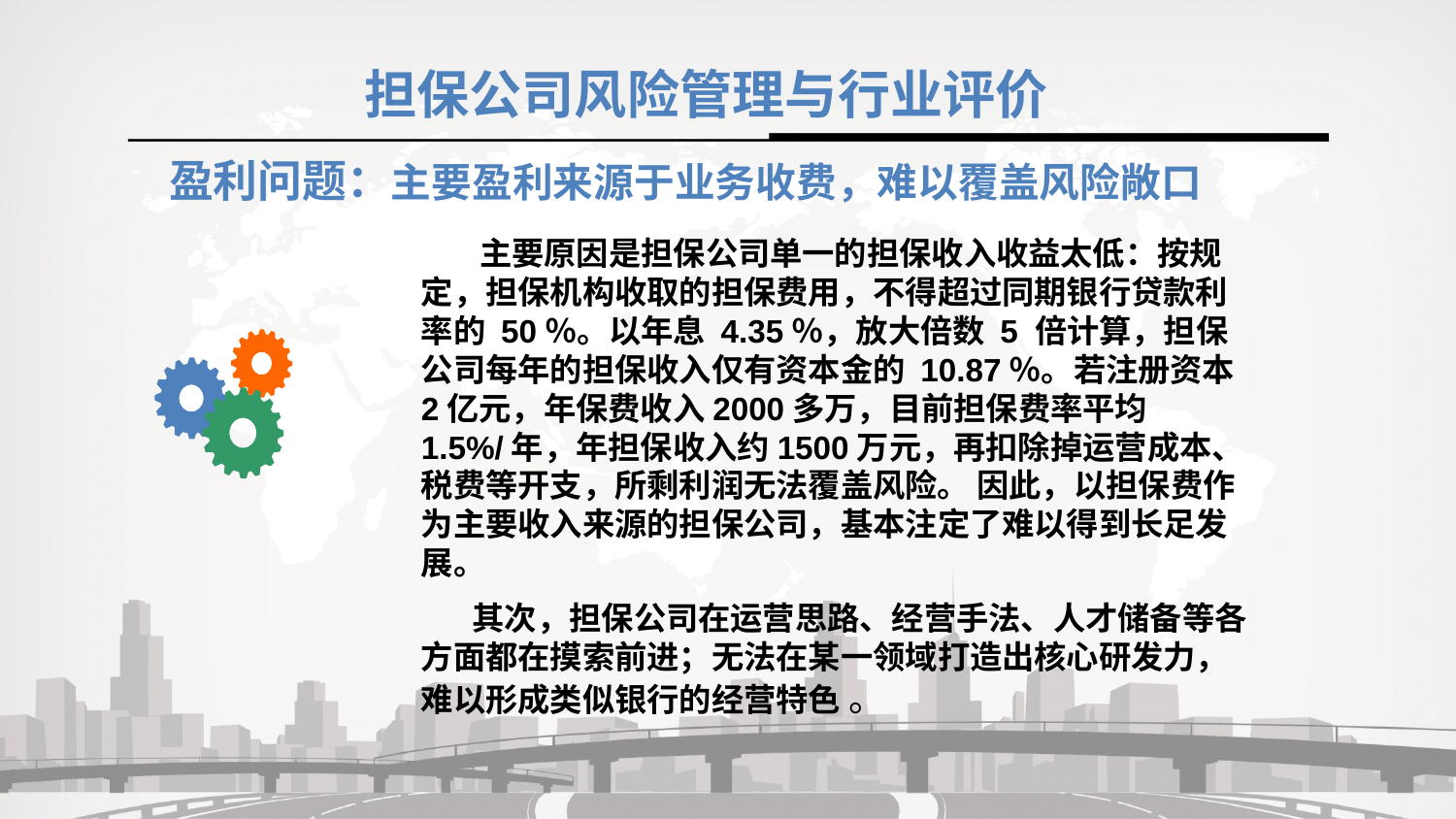

担保公司风险管理与行业评价
盈利问题：主要盈利来源于业务收费，难以覆盖风险敞口
       主要原因是担保公司单一的担保收入收益太低：按规定，担保机构收取的担保费用，不得超过同期银行贷款利率的 50％。以年息 4.35％，放大倍数 5 倍计算，担保公司每年的担保收入仅有资本金的 10.87％。若注册资本2亿元，年保费收入2000多万，目前担保费率平均1.5%/年，年担保收入约1500万元，再扣除掉运营成本、税费等开支，所剩利润无法覆盖风险。 因此，以担保费作为主要收入来源的担保公司，基本注定了难以得到长足发展。
      其次，担保公司在运营思路、经营手法、人才储备等各方面都在摸索前进；无法在某一领域打造出核心研发力，难以形成类似银行的经营特色 。